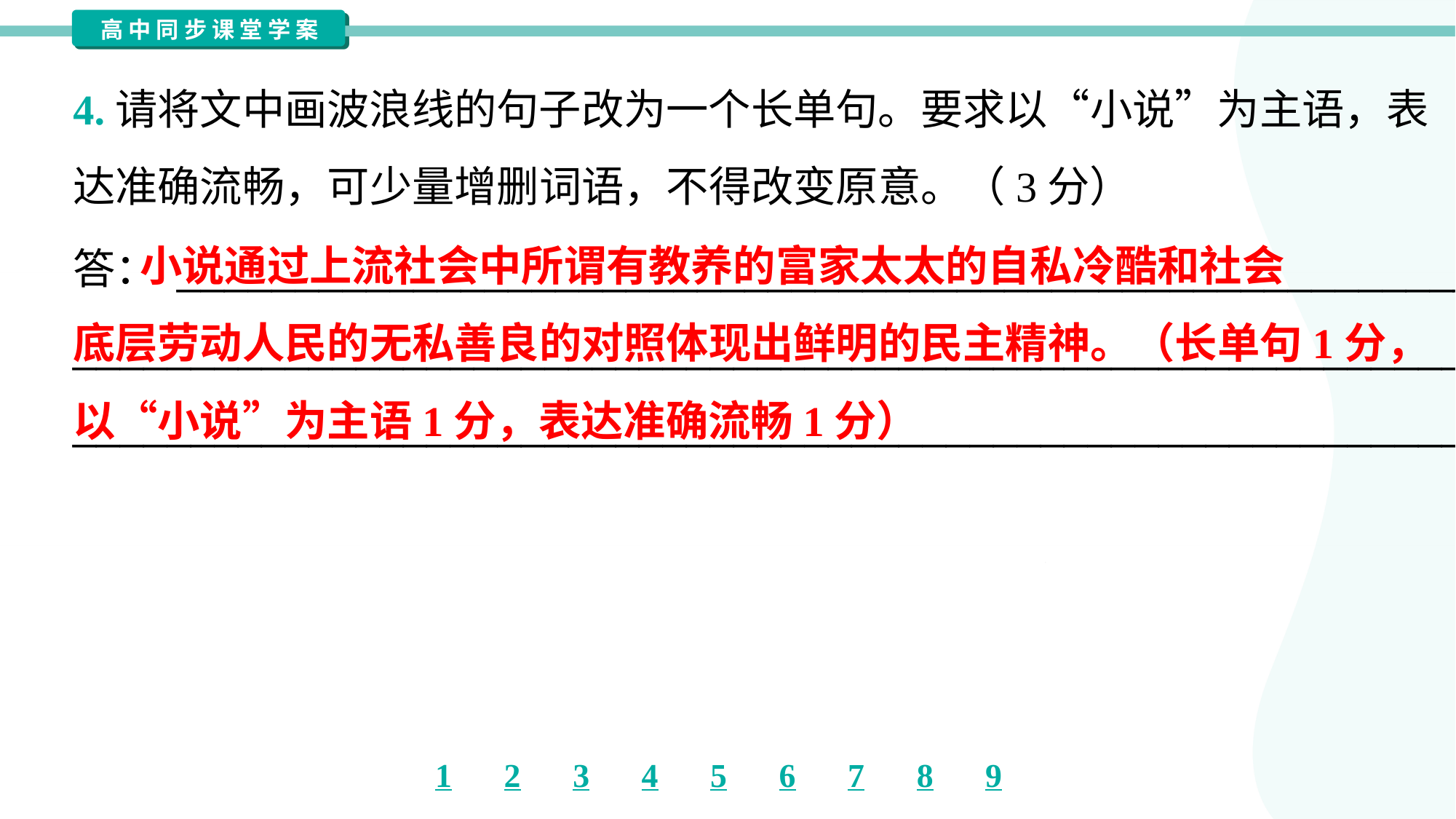

4.请将文中画波浪线的句子改为一个长单句。要求以“小说”为主语，表
达准确流畅，可少量增删词语，不得改变原意。（3分）
      小说通过上流社会中所谓有教养的富家太太的自私冷酷和社会
底层劳动人民的无私善良的对照体现出鲜明的民主精神。（长单句1分，
以“小说”为主语1分，表达准确流畅1分）
答： ________________________________________________________
_____________________________________________________________
_____________________________________________________________